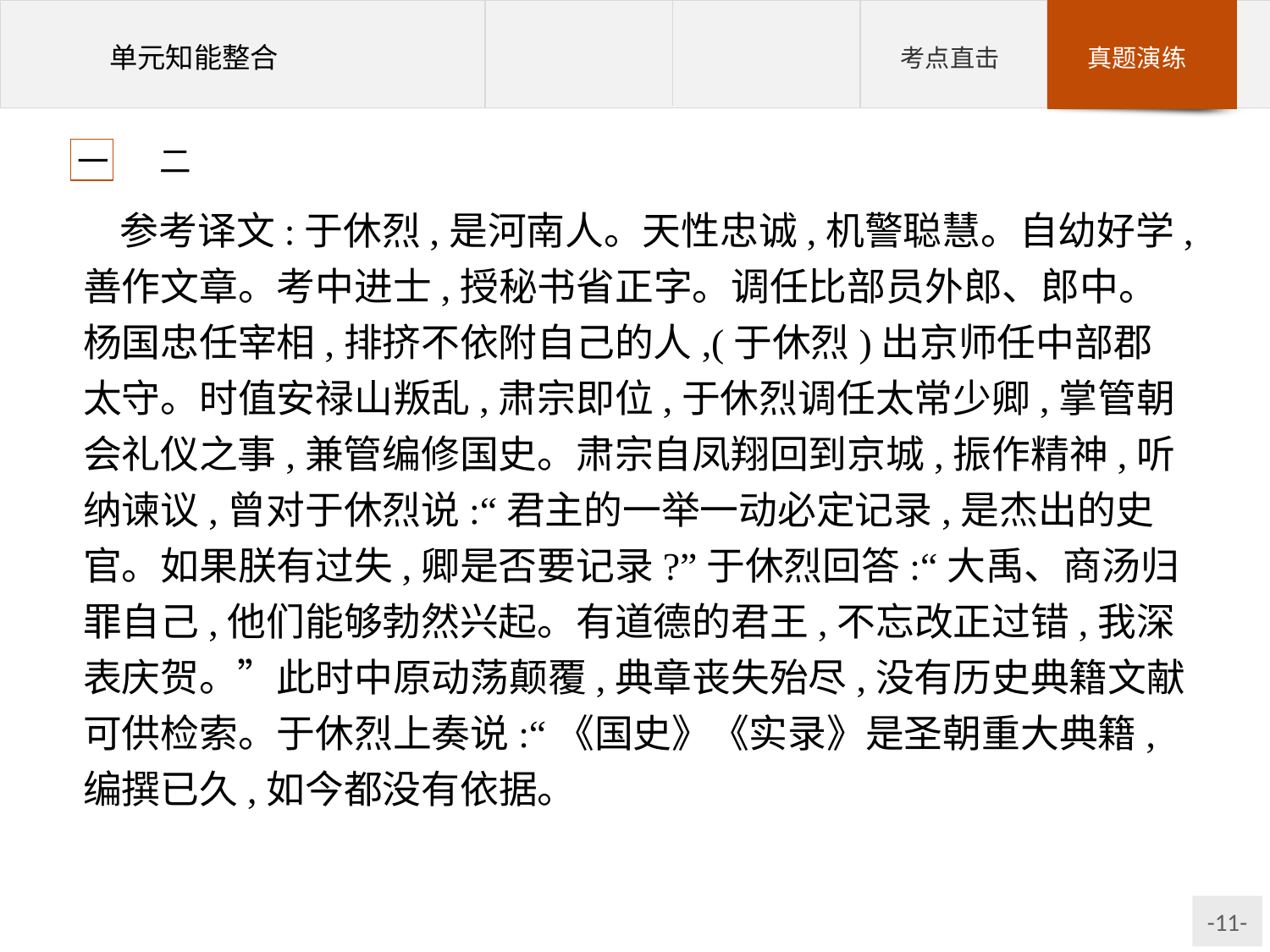

一       二

参考译文:于休烈,是河南人。天性忠诚,机警聪慧。自幼好学,善作文章。考中进士,授秘书省正字。调任比部员外郎、郎中。杨国忠任宰相,排挤不依附自己的人,(于休烈)出京师任中部郡太守。时值安禄山叛乱,肃宗即位,于休烈调任太常少卿,掌管朝会礼仪之事,兼管编修国史。肃宗自凤翔回到京城,振作精神,听纳谏议,曾对于休烈说:“君主的一举一动必定记录,是杰出的史官。如果朕有过失,卿是否要记录?”于休烈回答:“大禹、商汤归罪自己,他们能够勃然兴起。有道德的君王,不忘改正过错,我深表庆贺。”此时中原动荡颠覆,典章丧失殆尽,没有历史典籍文献可供检索。于休烈上奏说:“《国史》《实录》是圣朝重大典籍,编撰已久,如今都没有依据。